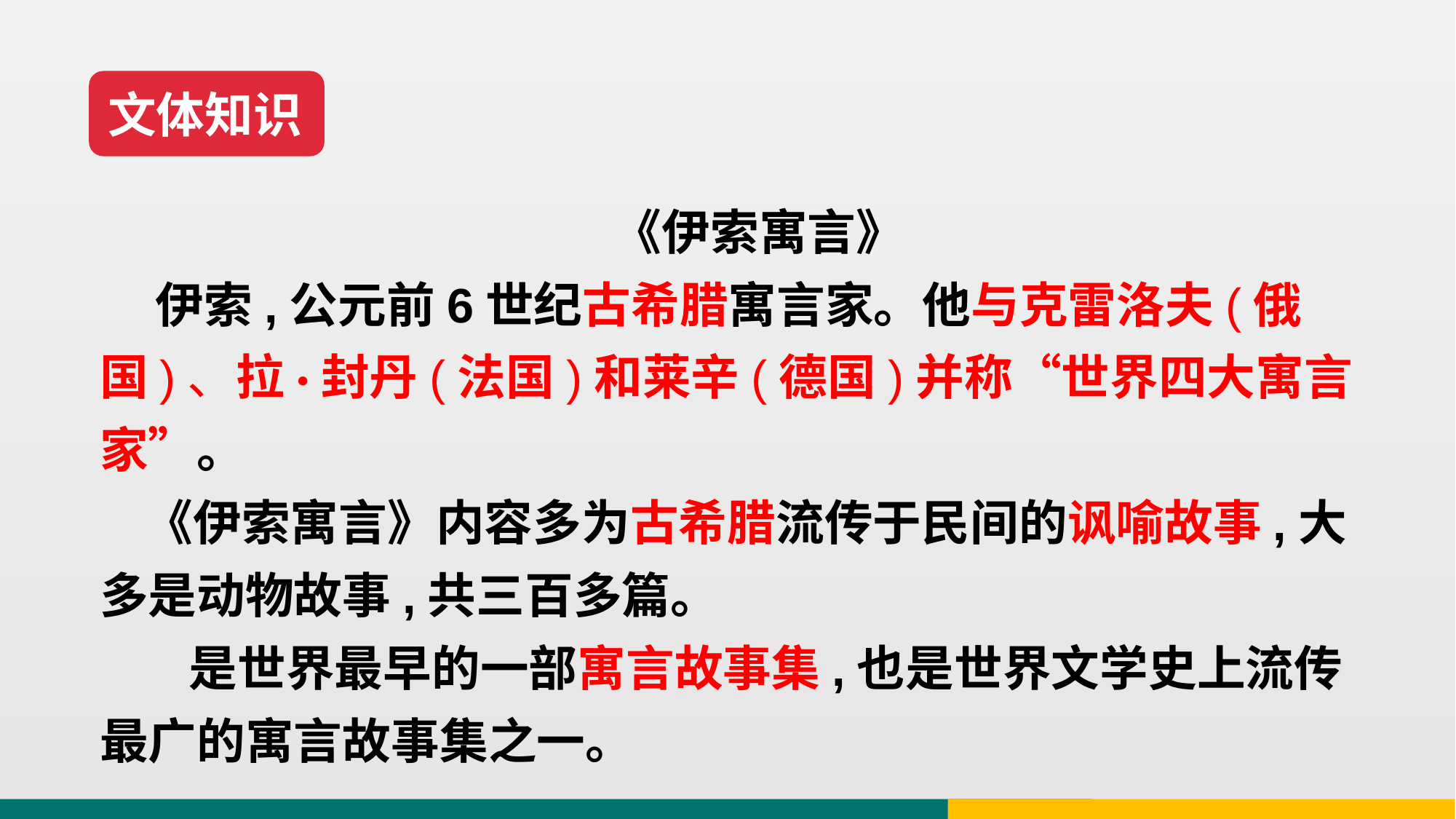

文体知识
    《伊索寓言》
    伊索,公元前6世纪古希腊寓言家。他与克雷洛夫(俄国)、拉·封丹(法国)和莱辛(德国)并称“世界四大寓言家”。
   《伊索寓言》内容多为古希腊流传于民间的讽喻故事,大多是动物故事,共三百多篇。
       是世界最早的一部寓言故事集,也是世界文学史上流传最广的寓言故事集之一。